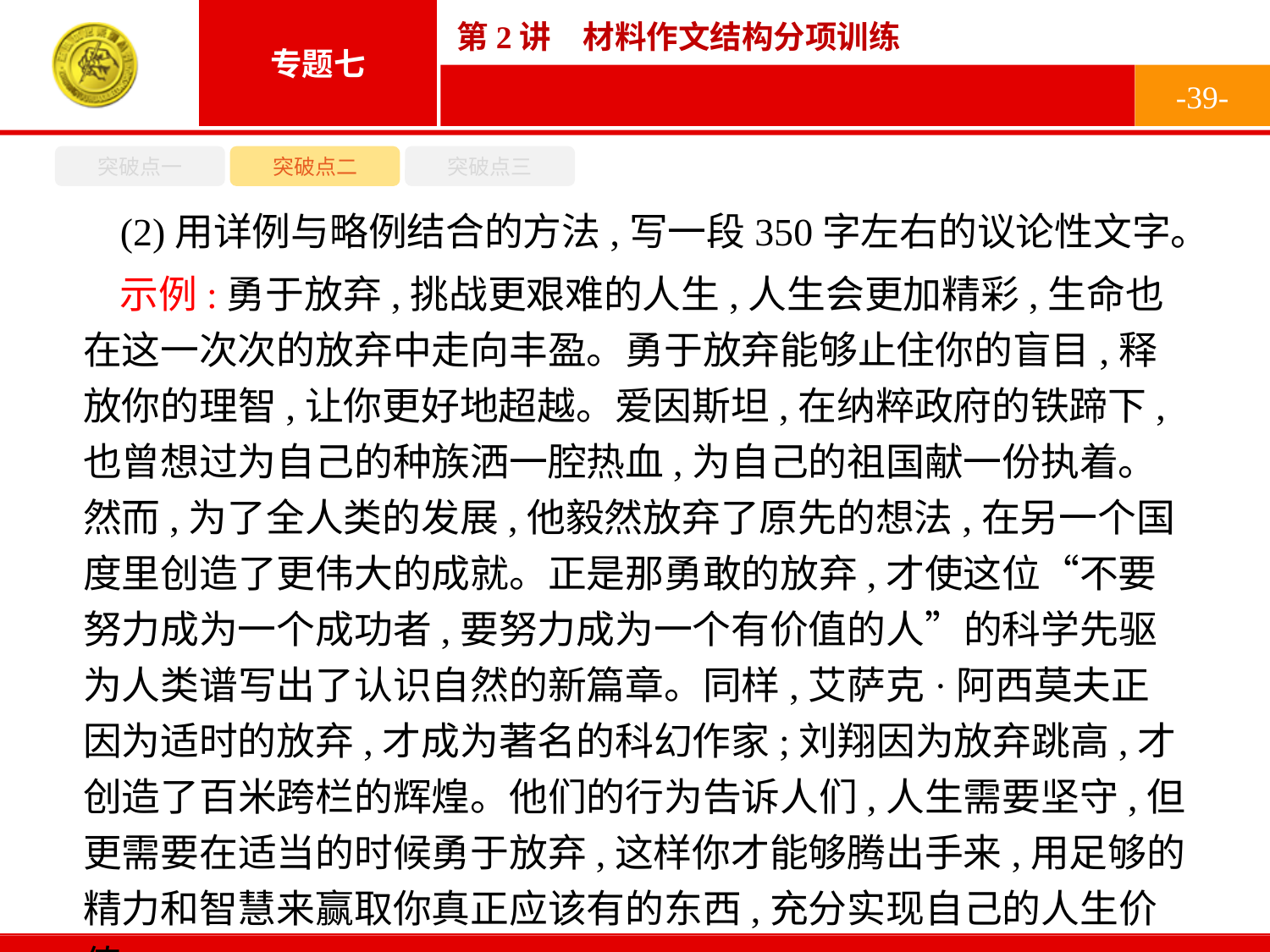

-39-
突破点一
突破点二
突破点三
(2)用详例与略例结合的方法,写一段350字左右的议论性文字。
示例:勇于放弃,挑战更艰难的人生,人生会更加精彩,生命也在这一次次的放弃中走向丰盈。勇于放弃能够止住你的盲目,释放你的理智,让你更好地超越。爱因斯坦,在纳粹政府的铁蹄下,也曾想过为自己的种族洒一腔热血,为自己的祖国献一份执着。然而,为了全人类的发展,他毅然放弃了原先的想法,在另一个国度里创造了更伟大的成就。正是那勇敢的放弃,才使这位“不要努力成为一个成功者,要努力成为一个有价值的人”的科学先驱为人类谱写出了认识自然的新篇章。同样,艾萨克·阿西莫夫正因为适时的放弃,才成为著名的科幻作家;刘翔因为放弃跳高,才创造了百米跨栏的辉煌。他们的行为告诉人们,人生需要坚守,但更需要在适当的时候勇于放弃,这样你才能够腾出手来,用足够的精力和智慧来赢取你真正应该有的东西,充分实现自己的人生价值。